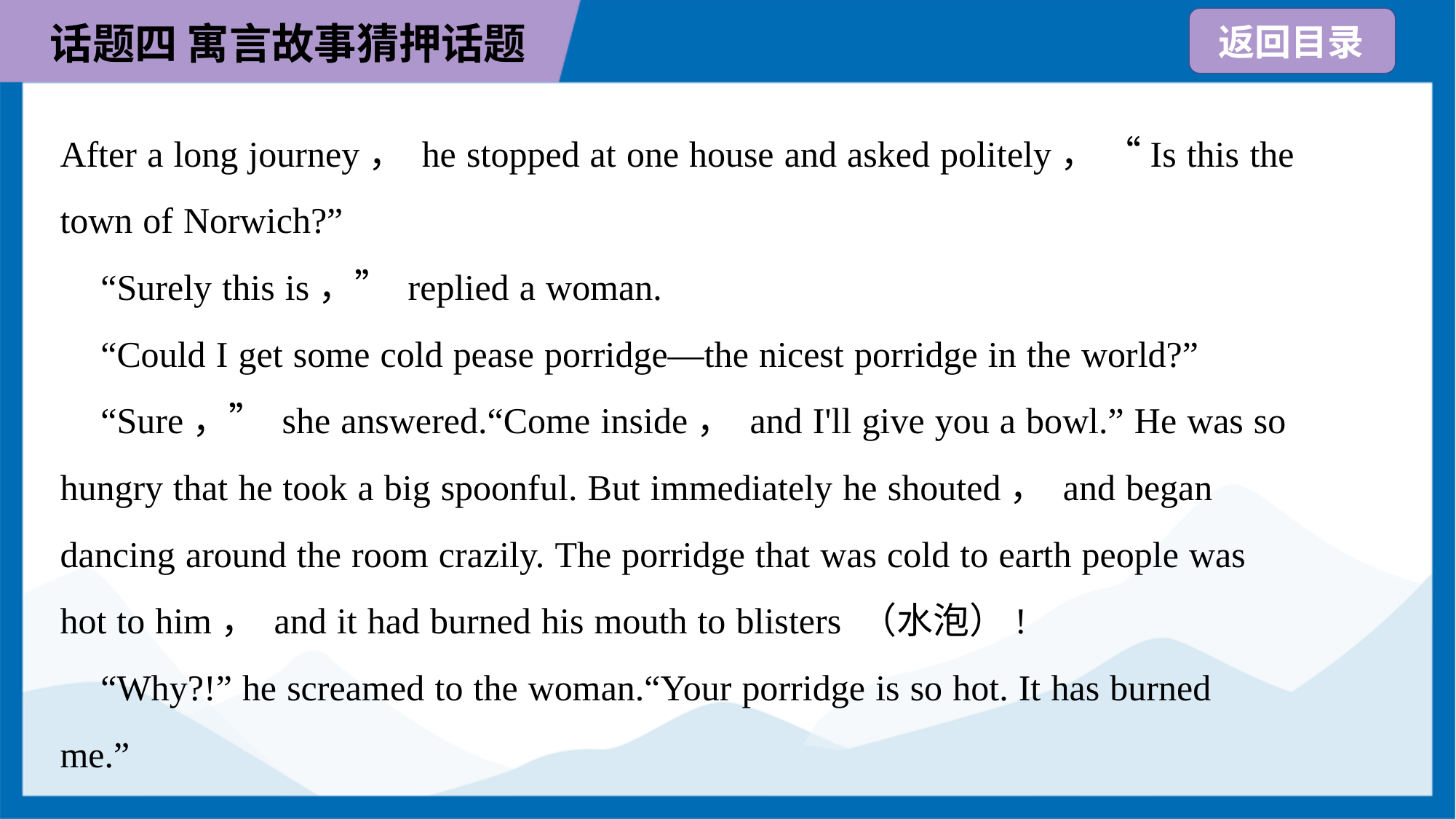

After a long journey， he stopped at one house and asked politely， “Is this the
town of Norwich?”
    “Surely this is，” replied a woman.
    “Could I get some cold pease porridge—the nicest porridge in the world?”
    “Sure，” she answered.“Come inside， and I'll give you a bowl.” He was so
hungry that he took a big spoonful. But immediately he shouted， and began
dancing around the room crazily. The porridge that was cold to earth people was
hot to him， and it had burned his mouth to blisters （水泡）!
    “Why?!” he screamed to the woman.“Your porridge is so hot. It has burned
me.”